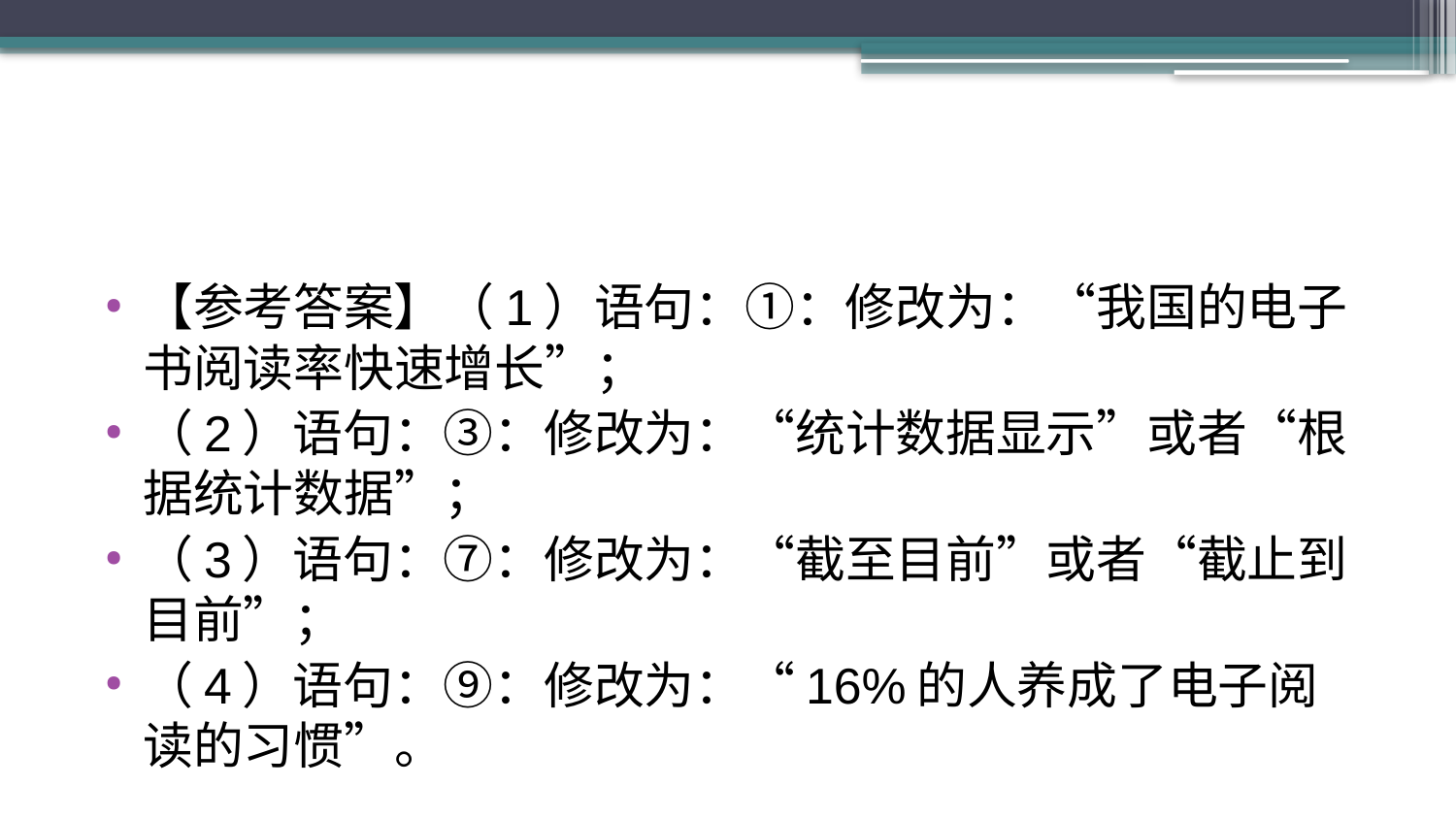

#
【参考答案】（1）语句：①：修改为：“我国的电子书阅读率快速增长”；
（2）语句：③：修改为：“统计数据显示”或者“根据统计数据”；
（3）语句：⑦：修改为：“截至目前”或者“截止到目前”；
（4）语句：⑨：修改为：“16%的人养成了电子阅读的习惯”。